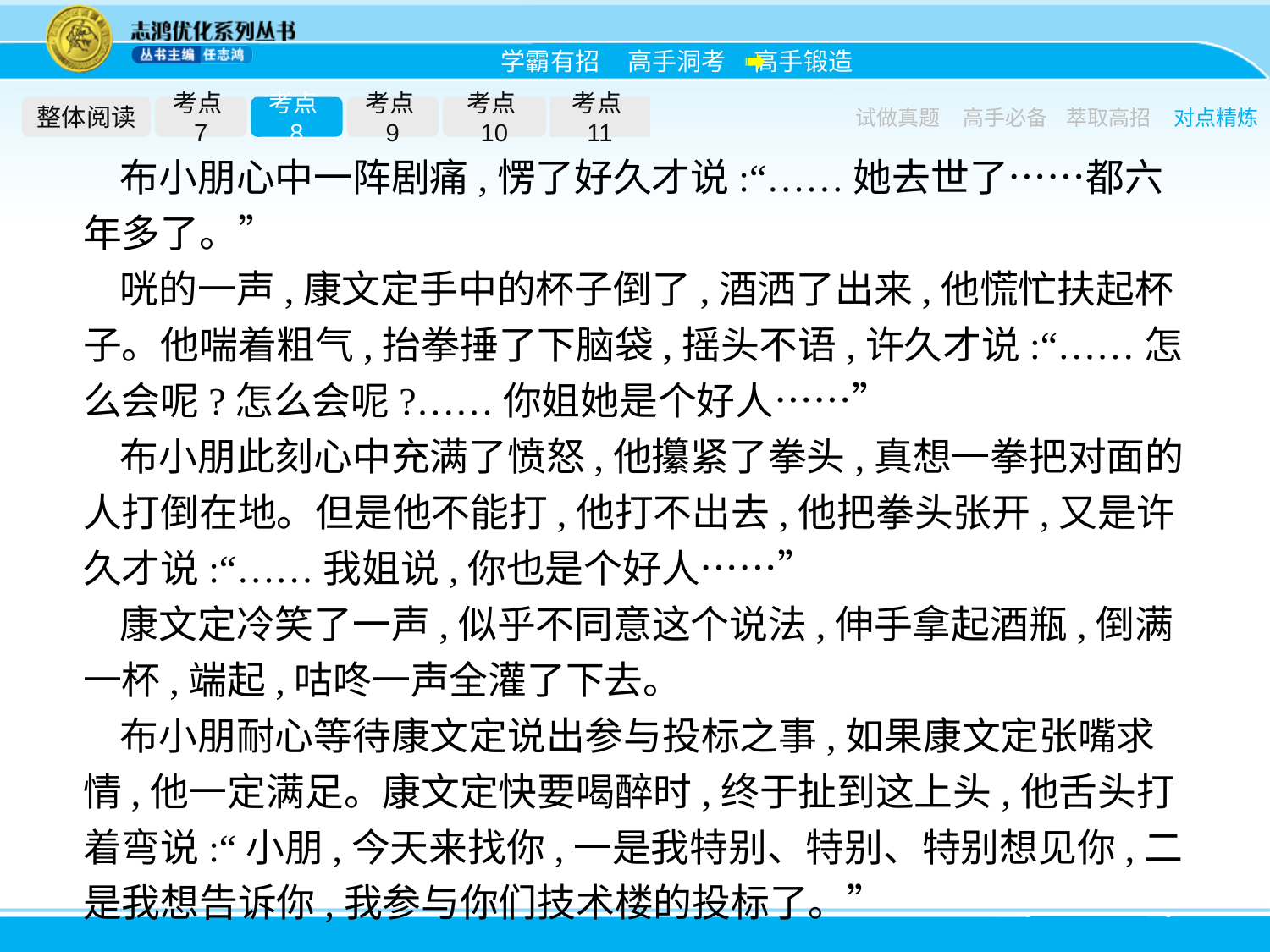

整体阅读
考点7
考点8
考点9
考点10
考点11
试做真题
高手必备
萃取高招
对点精炼
布小朋心中一阵剧痛,愣了好久才说:“……她去世了……都六年多了。”
咣的一声,康文定手中的杯子倒了,酒洒了出来,他慌忙扶起杯子。他喘着粗气,抬拳捶了下脑袋,摇头不语,许久才说:“……怎么会呢?怎么会呢?……你姐她是个好人……”
布小朋此刻心中充满了愤怒,他攥紧了拳头,真想一拳把对面的人打倒在地。但是他不能打,他打不出去,他把拳头张开,又是许久才说:“……我姐说,你也是个好人……”
康文定冷笑了一声,似乎不同意这个说法,伸手拿起酒瓶,倒满一杯,端起,咕咚一声全灌了下去。
布小朋耐心等待康文定说出参与投标之事,如果康文定张嘴求情,他一定满足。康文定快要喝醉时,终于扯到这上头,他舌头打着弯说:“小朋,今天来找你,一是我特别、特别、特别想见你,二是我想告诉你,我参与你们技术楼的投标了。”